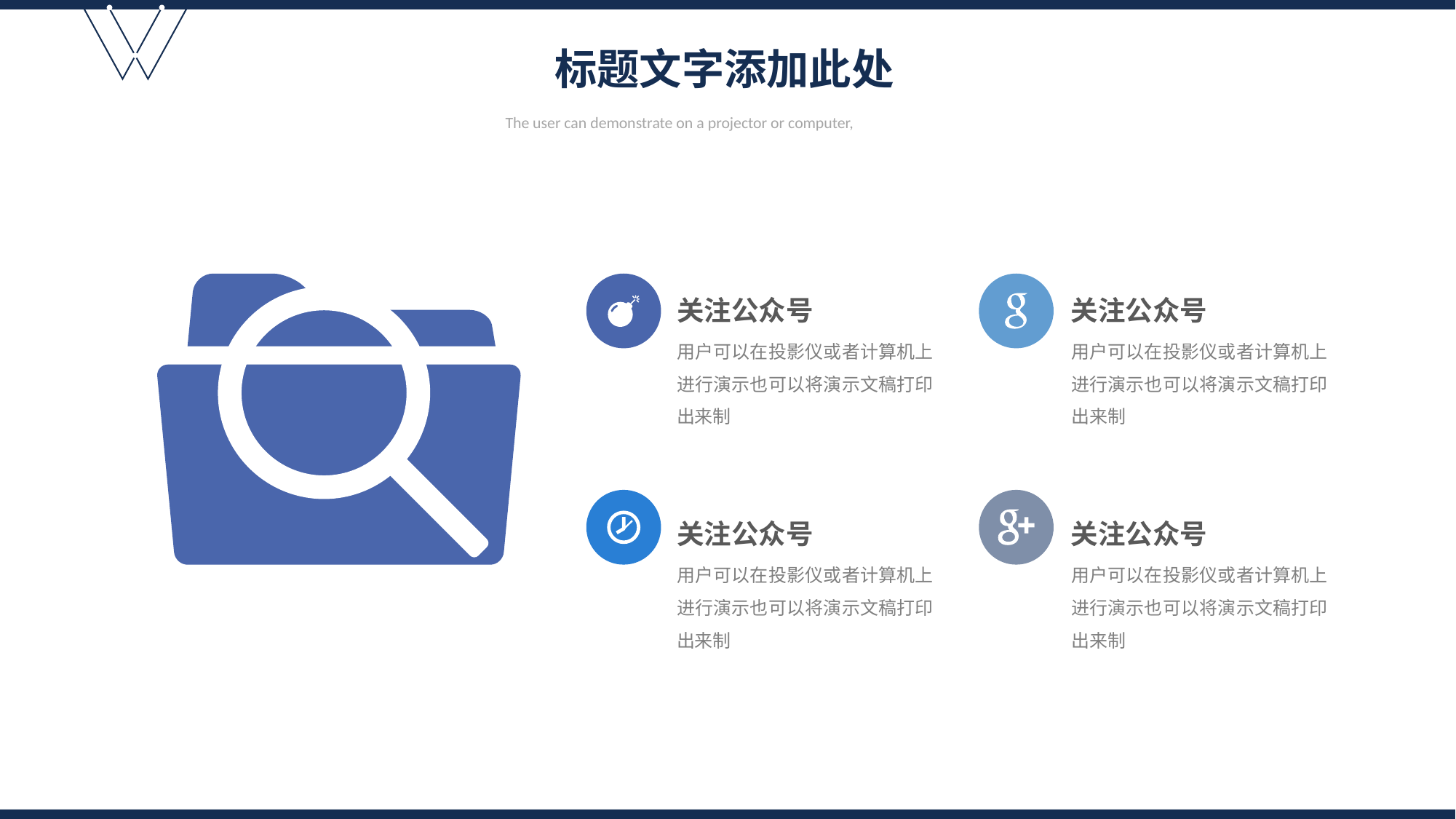

标题文字添加此处
The user can demonstrate on a projector or computer,

关注公众号
用户可以在投影仪或者计算机上进行演示也可以将演示文稿打印出来制
关注公众号
用户可以在投影仪或者计算机上进行演示也可以将演示文稿打印出来制

关注公众号
用户可以在投影仪或者计算机上进行演示也可以将演示文稿打印出来制
关注公众号
用户可以在投影仪或者计算机上进行演示也可以将演示文稿打印出来制